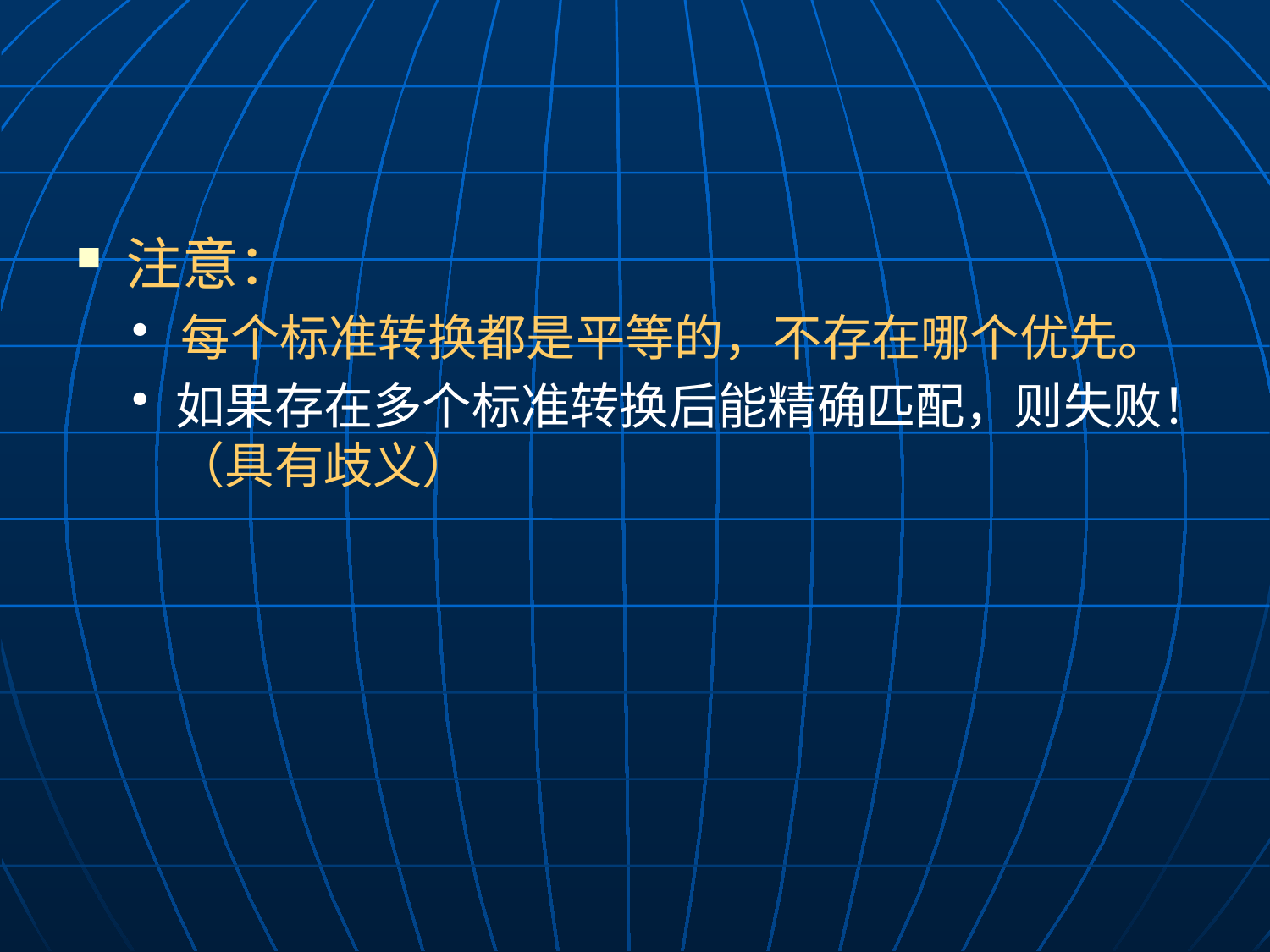

#
注意：
每个标准转换都是平等的，不存在哪个优先。
如果存在多个标准转换后能精确匹配，则失败！（具有歧义）